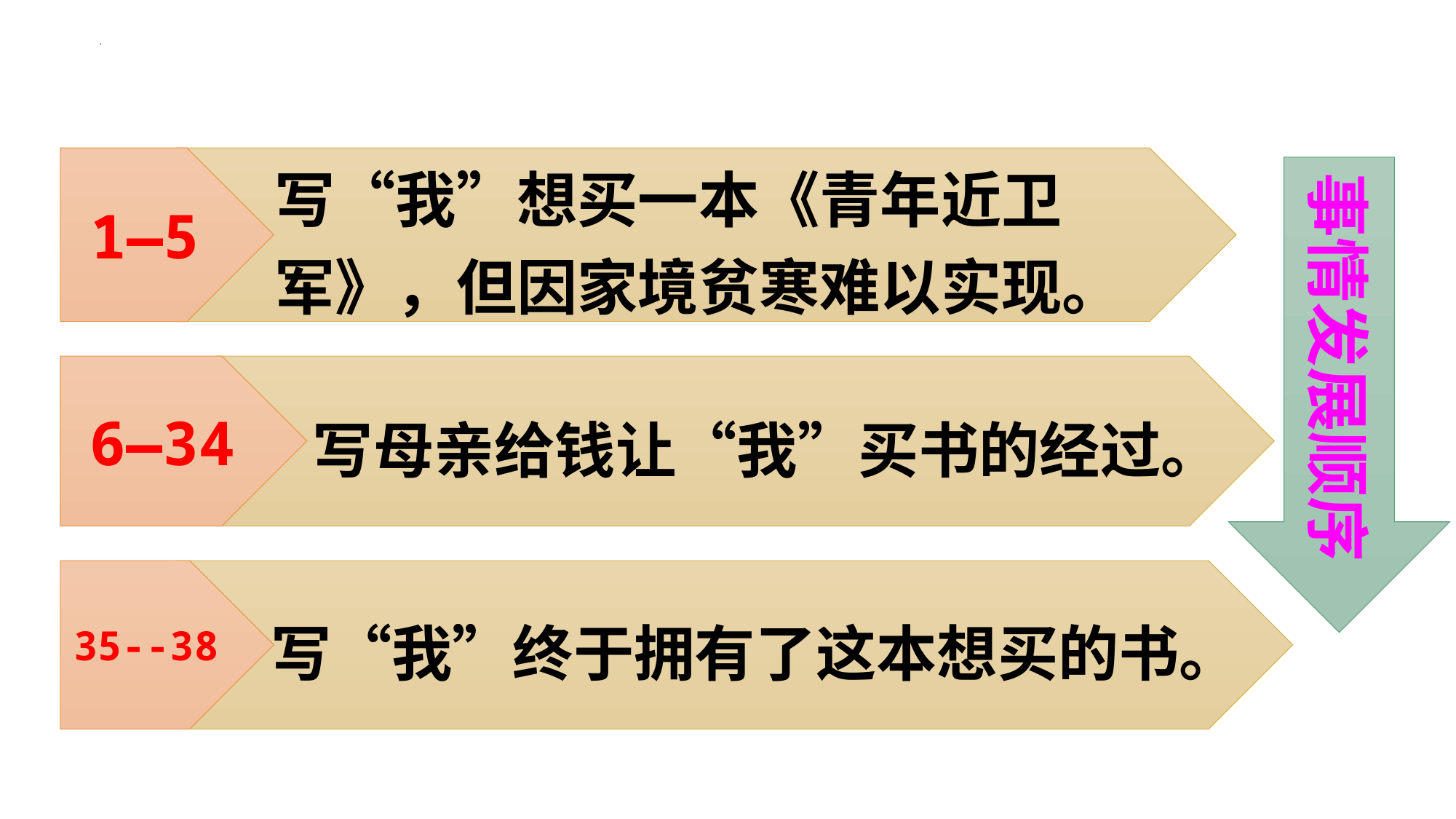

1—5
写“我”想买一本《青年近卫军》，但因家境贫寒难以实现。
事情发展顺序
6—34
写母亲给钱让“我”买书的经过。
35--38
写“我”终于拥有了这本想买的书。